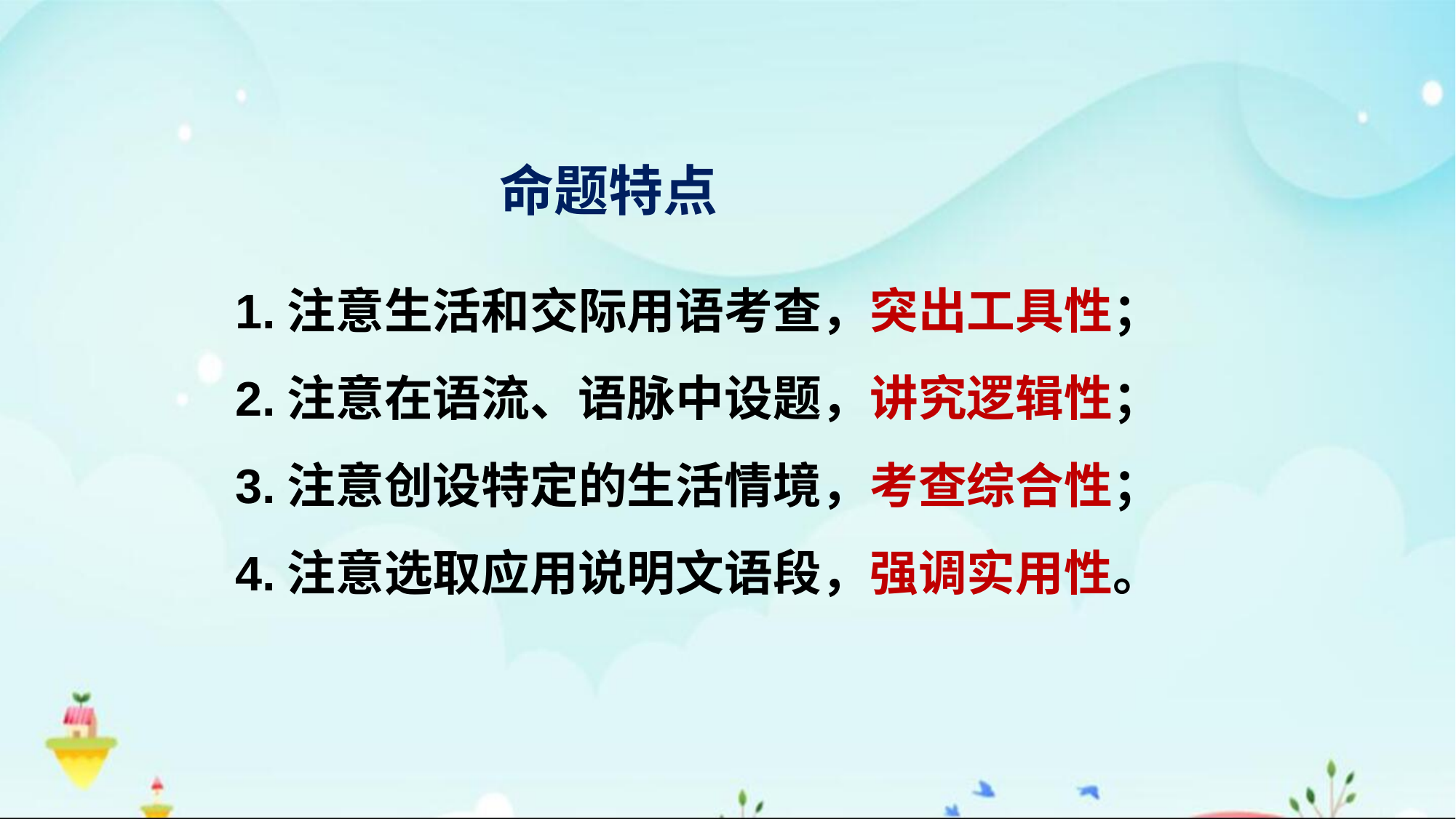

命题特点
 1.注意生活和交际用语考查，突出工具性；
 2.注意在语流、语脉中设题，讲究逻辑性；
 3.注意创设特定的生活情境，考查综合性；
 4.注意选取应用说明文语段，强调实用性。